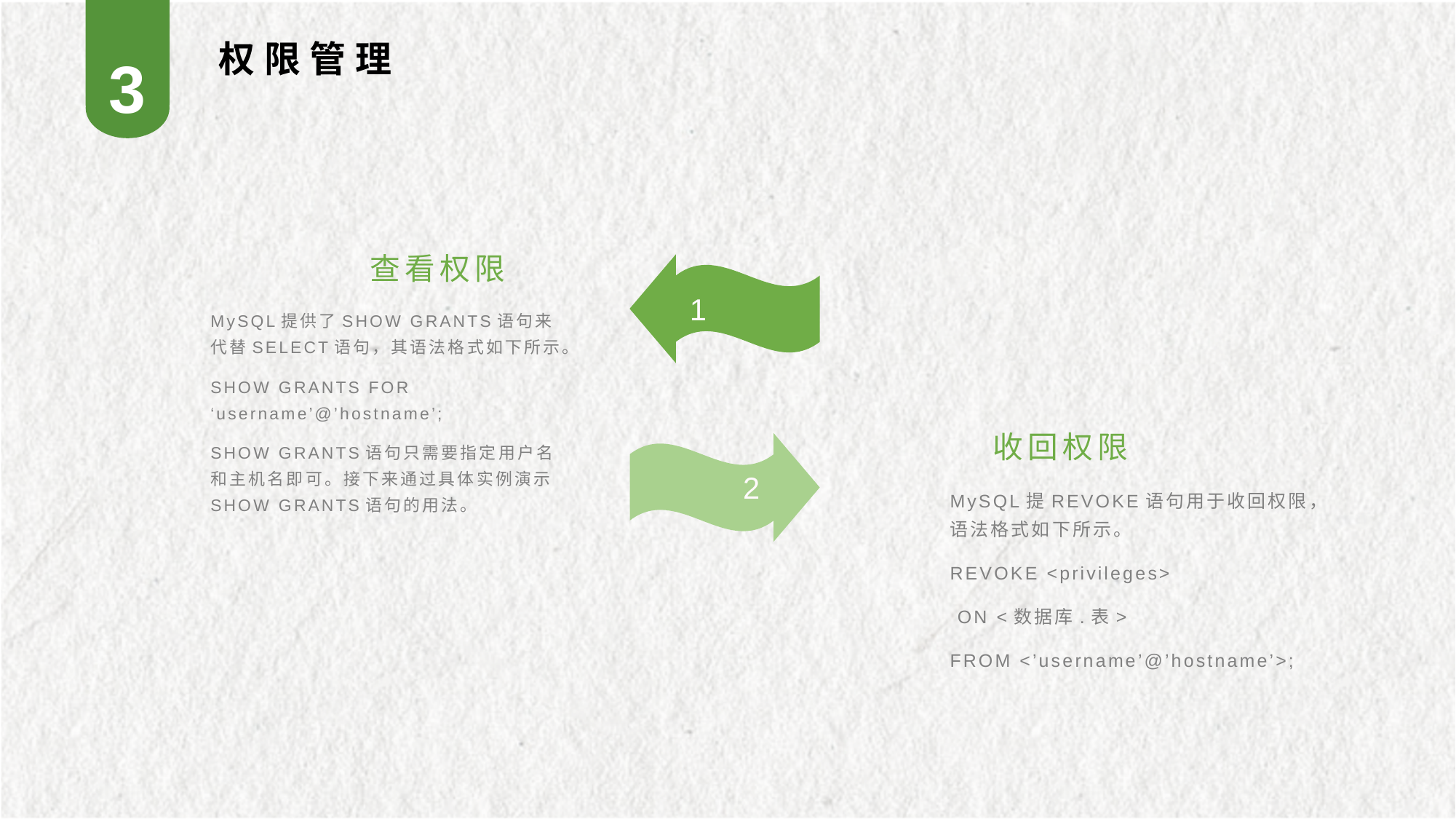

3

 权限管理
查看权限

1

MySQL提供了SHOW GRANTS语句来代替SELECT语句，其语法格式如下所示。
SHOW GRANTS FOR ‘username’@’hostname’;
SHOW GRANTS语句只需要指定用户名和主机名即可。接下来通过具体实例演示SHOW GRANTS语句的用法。
收回权限

2

MySQL提REVOKE语句用于收回权限，语法格式如下所示。
REVOKE <privileges>
 ON <数据库.表>
FROM <’username’@’hostname’>;